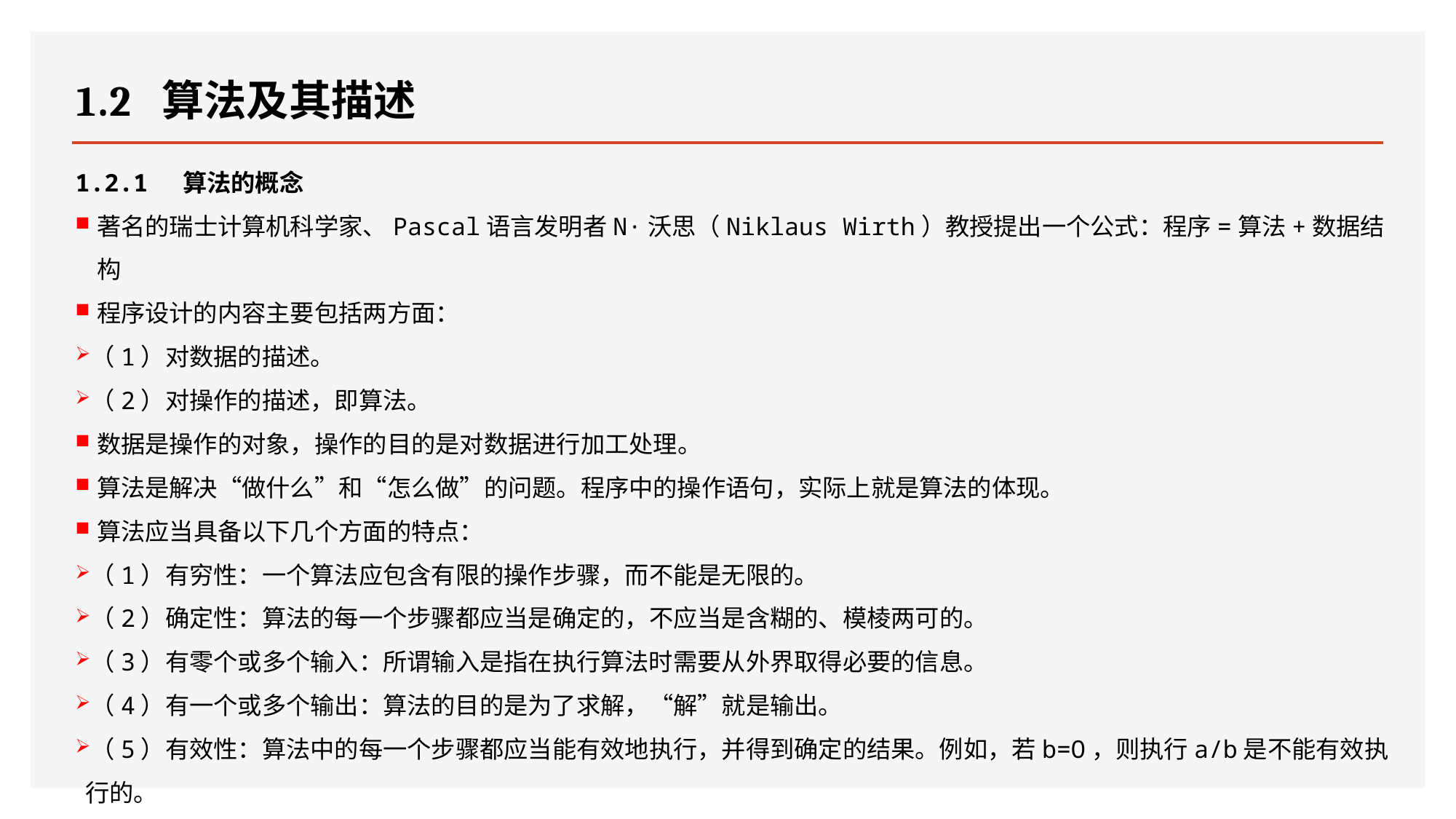

# 1.2  算法及其描述
1.2.1  算法的概念
著名的瑞士计算机科学家、Pascal语言发明者N·沃思（Niklaus Wirth）教授提出一个公式：程序=算法+数据结构
程序设计的内容主要包括两方面：
（1）对数据的描述。
（2）对操作的描述，即算法。
数据是操作的对象，操作的目的是对数据进行加工处理。
算法是解决“做什么”和“怎么做”的问题。程序中的操作语句，实际上就是算法的体现。
算法应当具备以下几个方面的特点：
（1）有穷性：一个算法应包含有限的操作步骤，而不能是无限的。
（2）确定性：算法的每一个步骤都应当是确定的，不应当是含糊的、模棱两可的。
（3）有零个或多个输入：所谓输入是指在执行算法时需要从外界取得必要的信息。
（4）有一个或多个输出：算法的目的是为了求解，“解”就是输出。
（5）有效性：算法中的每一个步骤都应当能有效地执行，并得到确定的结果。例如，若b=O，则执行a/b是不能有效执行的。